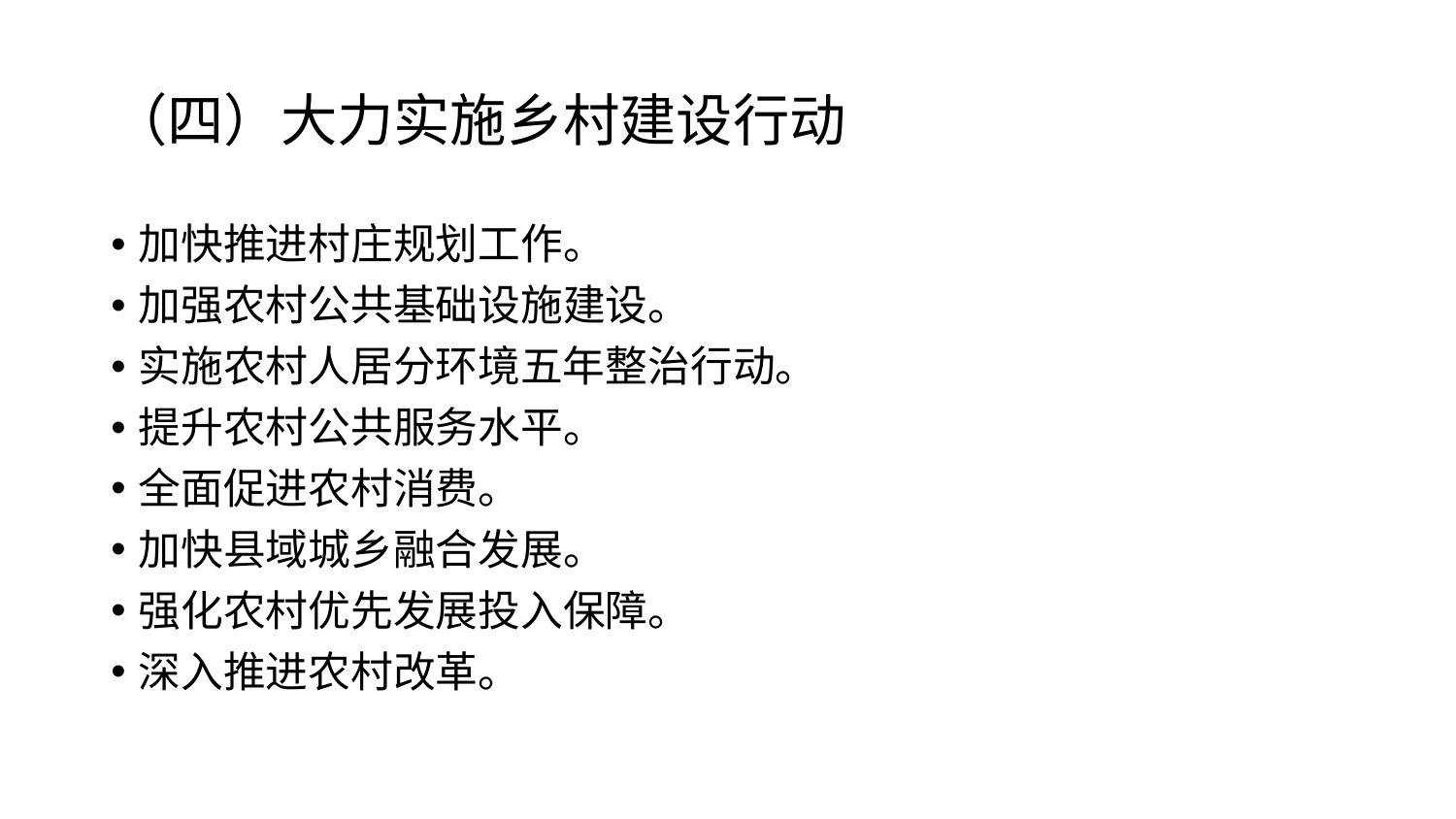

# （四）大力实施乡村建设行动
加快推进村庄规划工作。
加强农村公共基础设施建设。
实施农村人居分环境五年整治行动。
提升农村公共服务水平。
全面促进农村消费。
加快县域城乡融合发展。
强化农村优先发展投入保障。
深入推进农村改革。